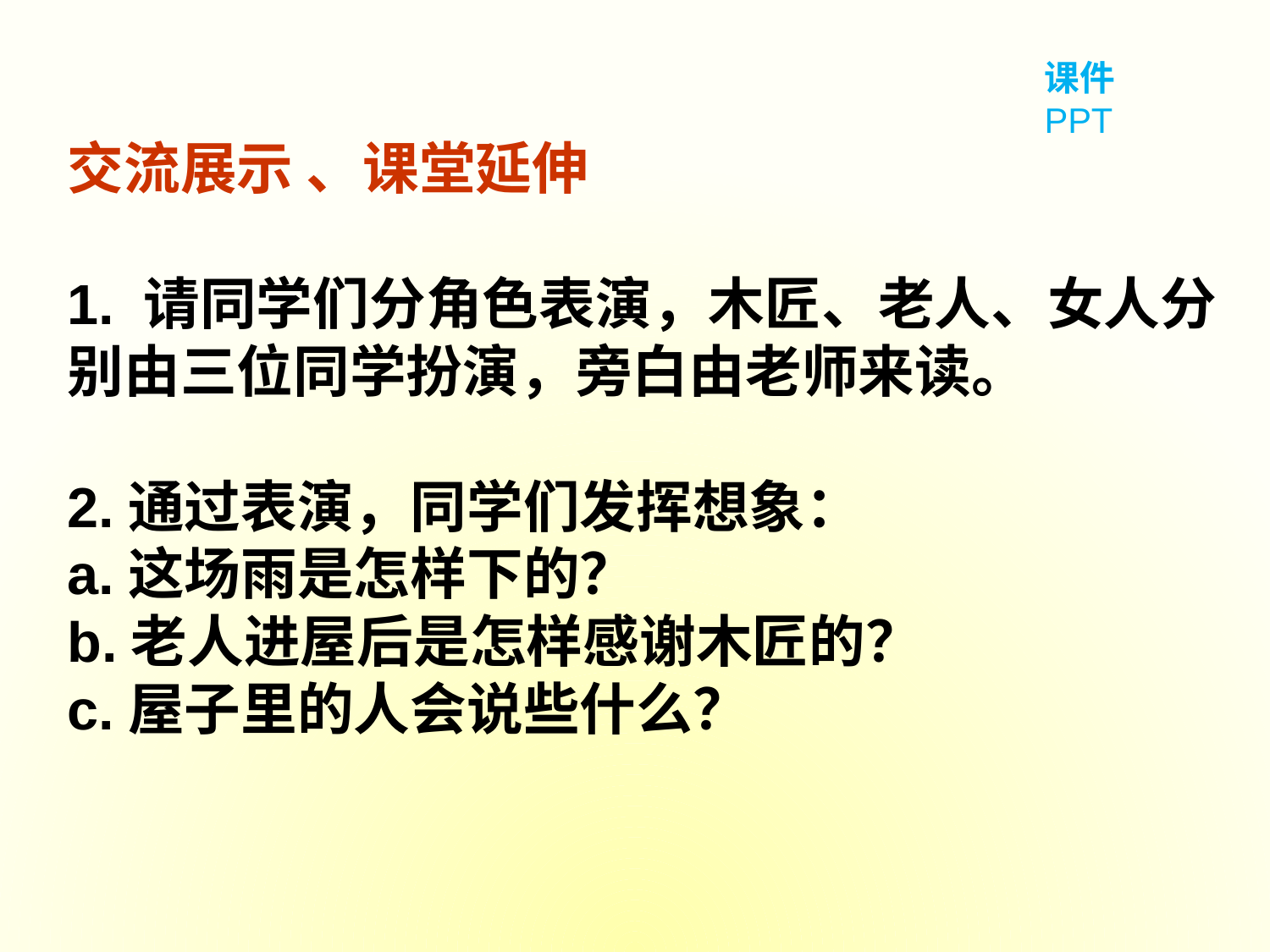

课件PPT
交流展示 、课堂延伸

1. 请同学们分角色表演，木匠、老人、女人分别由三位同学扮演，旁白由老师来读。

2.通过表演，同学们发挥想象：
a.这场雨是怎样下的？
b.老人进屋后是怎样感谢木匠的？
c.屋子里的人会说些什么？